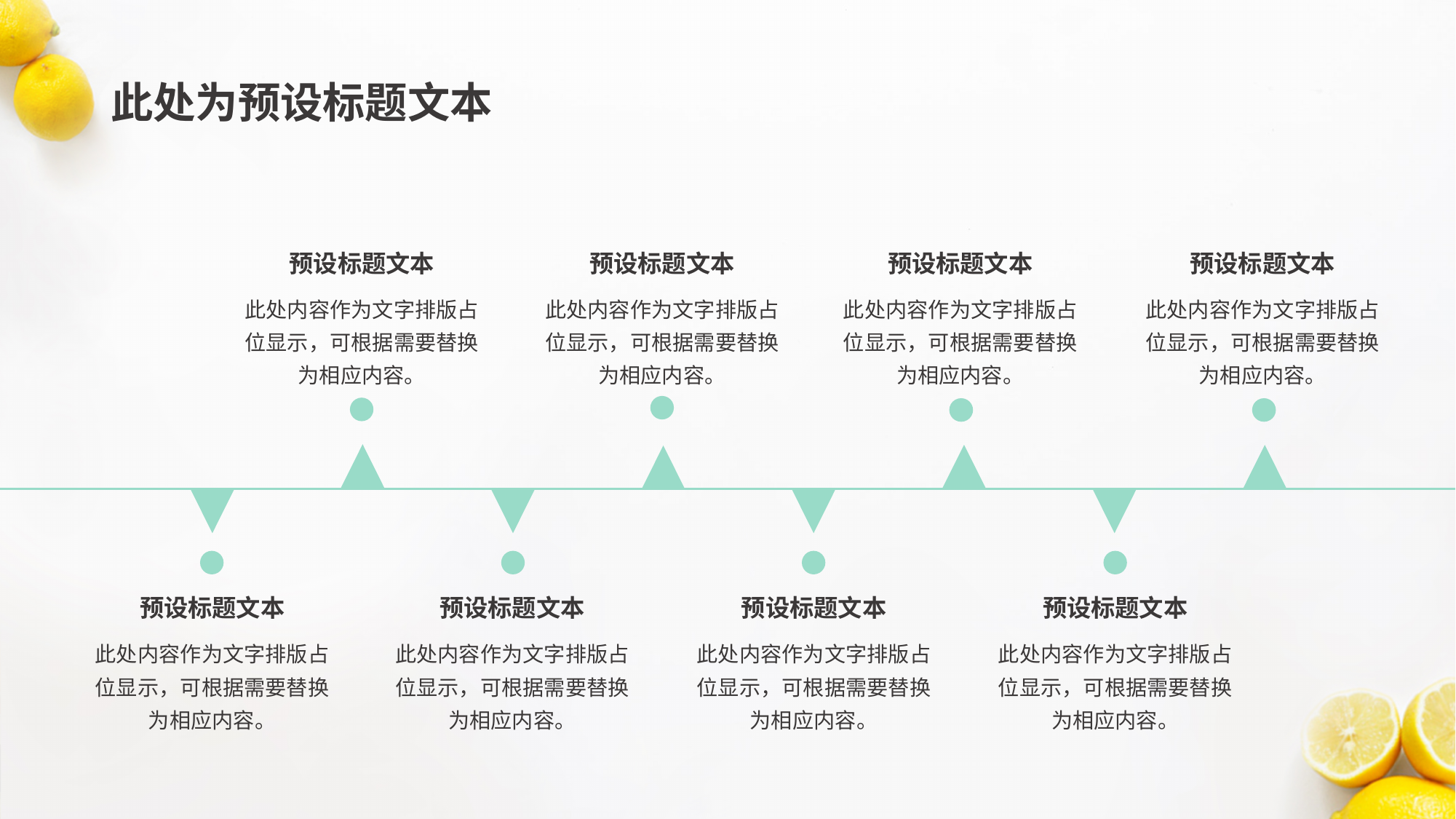

# 此处为预设标题文本
预设标题文本
预设标题文本
预设标题文本
预设标题文本
此处内容作为文字排版占位显示，可根据需要替换为相应内容。
此处内容作为文字排版占位显示，可根据需要替换为相应内容。
此处内容作为文字排版占位显示，可根据需要替换为相应内容。
此处内容作为文字排版占位显示，可根据需要替换为相应内容。

预设标题文本
预设标题文本
预设标题文本
预设标题文本
此处内容作为文字排版占位显示，可根据需要替换为相应内容。
此处内容作为文字排版占位显示，可根据需要替换为相应内容。
此处内容作为文字排版占位显示，可根据需要替换为相应内容。
此处内容作为文字排版占位显示，可根据需要替换为相应内容。